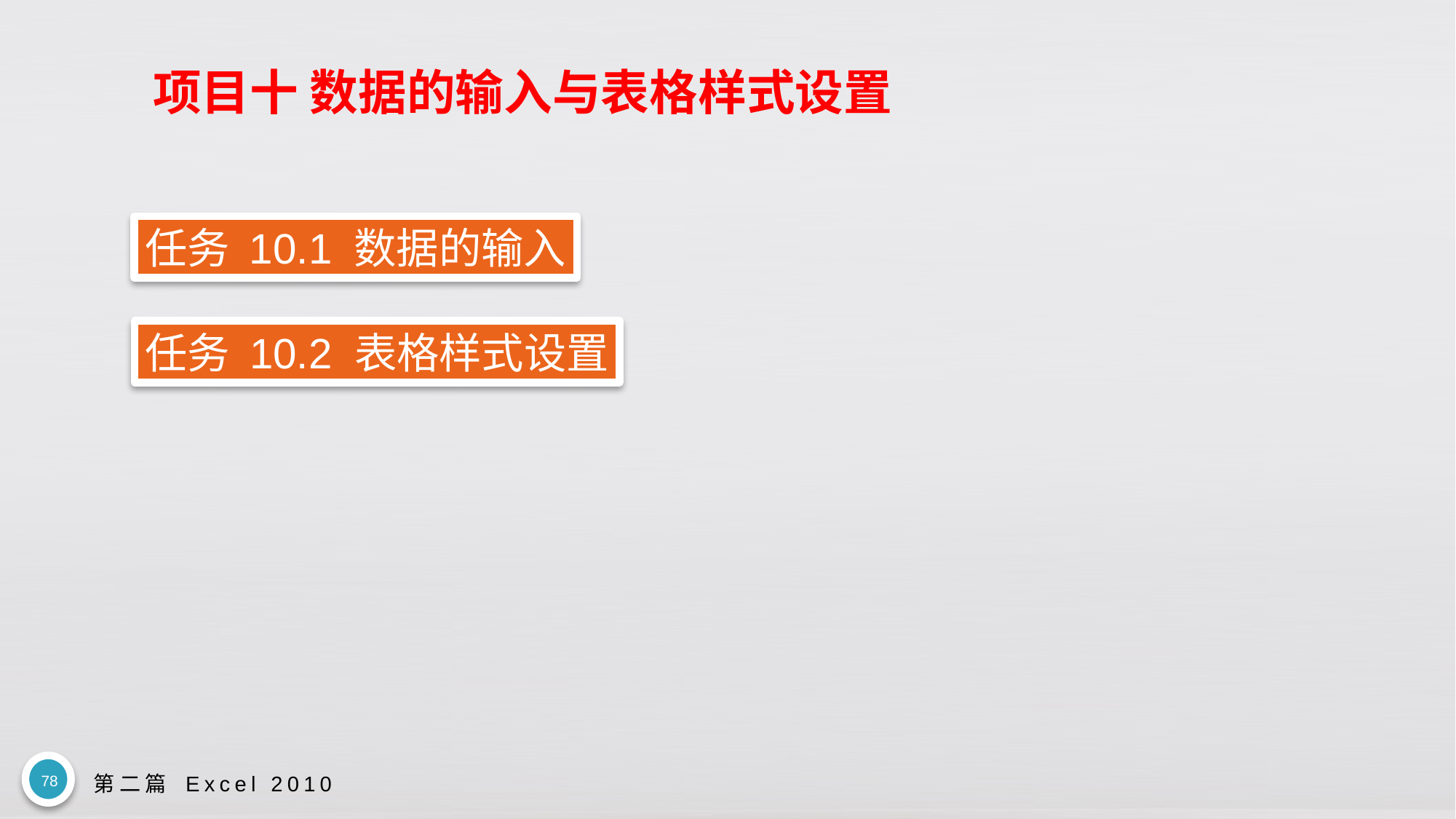

# 项目十 数据的输入与表格样式设置
任务 10.1 数据的输入
任务 10.2 表格样式设置
78